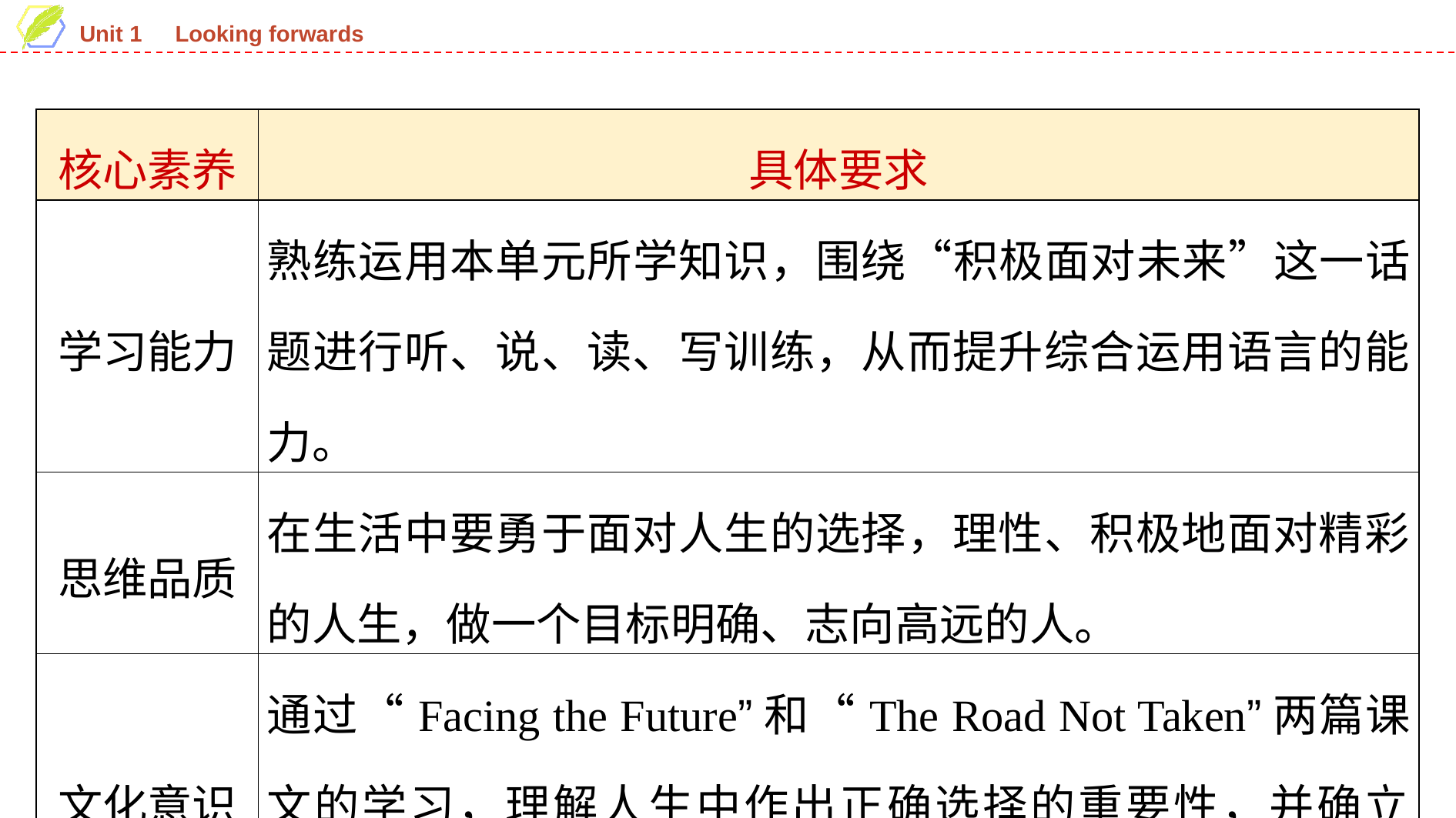

| 核心素养 | 具体要求 |
| --- | --- |
| 学习能力 | 熟练运用本单元所学知识，围绕“积极面对未来”这一话题进行听、说、读、写训练，从而提升综合运用语言的能力。 |
| 思维品质 | 在生活中要勇于面对人生的选择，理性、积极地面对精彩的人生，做一个目标明确、志向高远的人。 |
| 文化意识 | 通过“Facing the Future”和“The Road Not Taken”两篇课文的学习，理解人生中作出正确选择的重要性，并确立“有目标，有理想”的人生态度。 |